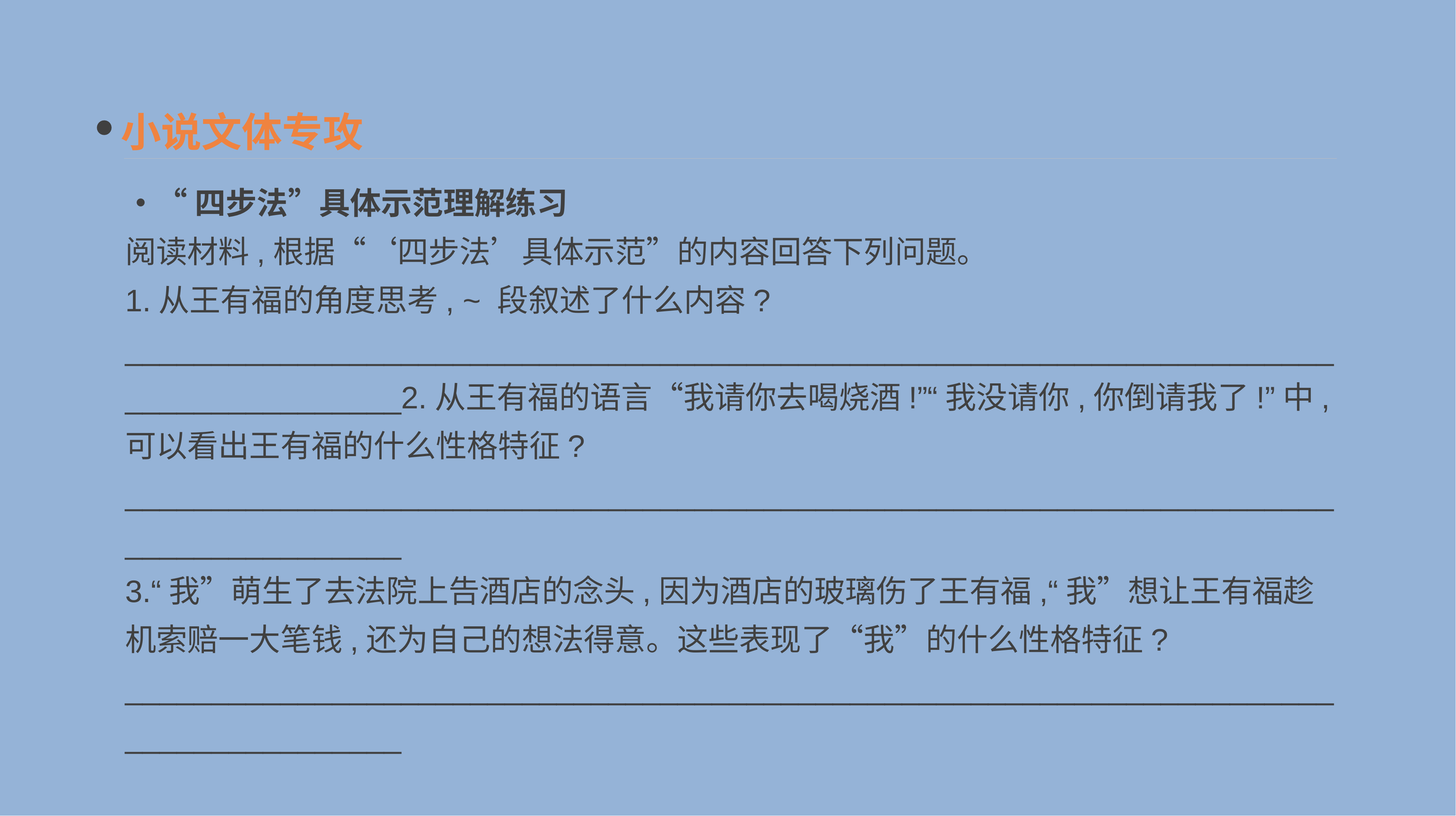

小说文体专攻

•“四步法”具体示范理解练习
阅读材料,根据“‘四步法’具体示范”的内容回答下列问题。
1.从王有福的角度思考, ~ 段叙述了什么内容?
______________________________________________________________________________________2.从王有福的语言“我请你去喝烧酒!”“我没请你,你倒请我了!”中,可以看出王有福的什么性格特征?
______________________________________________________________________________________
3.“我”萌生了去法院上告酒店的念头,因为酒店的玻璃伤了王有福,“我”想让王有福趁机索赔一大笔钱,还为自己的想法得意。这些表现了“我”的什么性格特征?
______________________________________________________________________________________